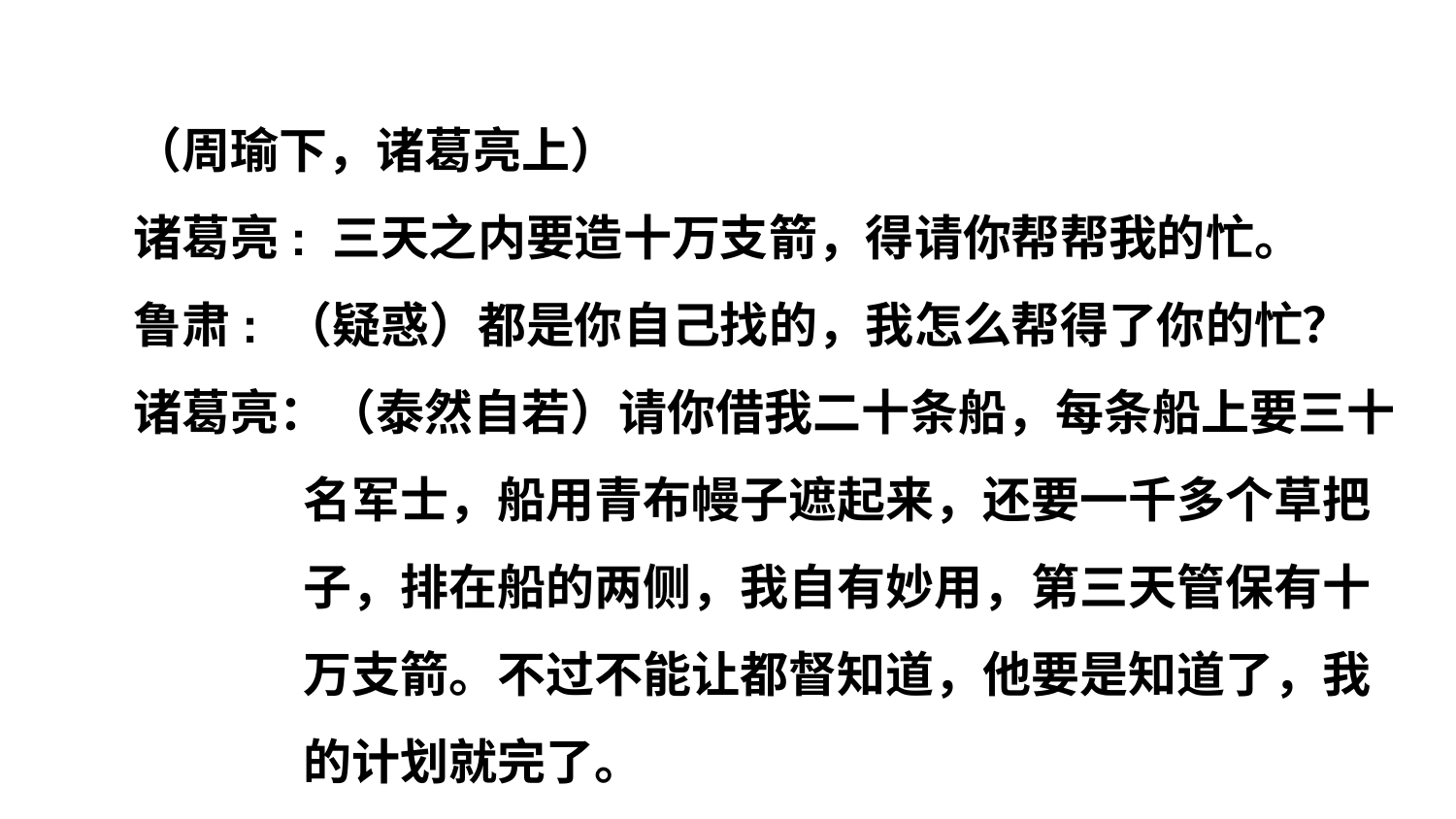

（周瑜下，诸葛亮上）
诸葛亮: 三天之内要造十万支箭，得请你帮帮我的忙。
鲁肃: （疑惑）都是你自己找的，我怎么帮得了你的忙？
诸葛亮：（泰然自若）请你借我二十条船，每条船上要三十名军士，船用青布幔子遮起来，还要一千多个草把子，排在船的两侧，我自有妙用，第三天管保有十万支箭。不过不能让都督知道，他要是知道了，我的计划就完了。